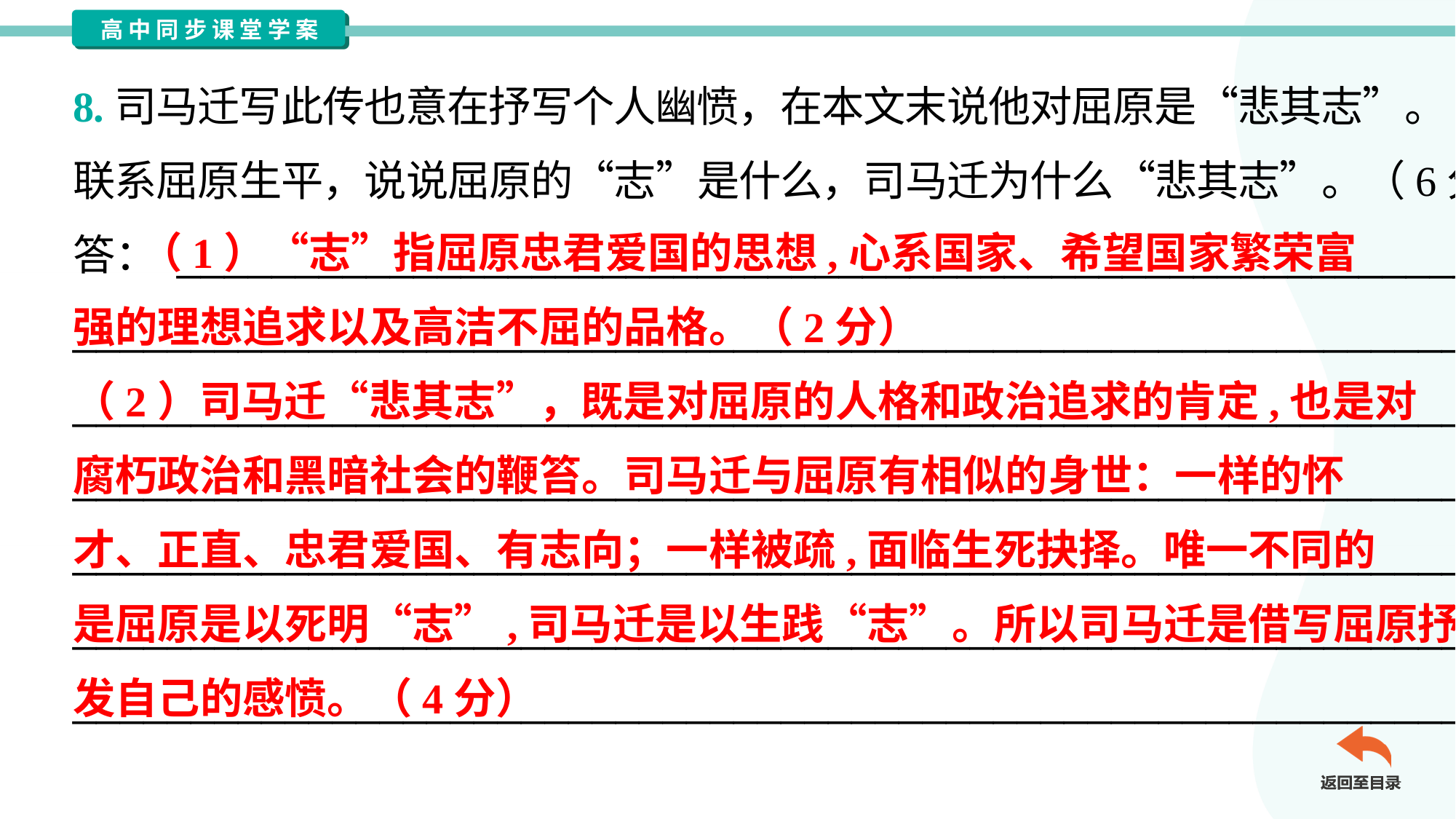

8.司马迁写此传也意在抒写个人幽愤，在本文末说他对屈原是“悲其志”。
联系屈原生平，说说屈原的“志”是什么，司马迁为什么“悲其志”。（6分）
答： ________________________________________________________
_____________________________________________________________
_____________________________________________________________
_____________________________________________________________
_____________________________________________________________
_____________________________________________________________
_____________________________________________________________
      （1）“志”指屈原忠君爱国的思想,心系国家、希望国家繁荣富
强的理想追求以及高洁不屈的品格。（2分）
（2）司马迁“悲其志”，既是对屈原的人格和政治追求的肯定,也是对
腐朽政治和黑暗社会的鞭笞。司马迁与屈原有相似的身世：一样的怀
才、正直、忠君爱国、有志向；一样被疏,面临生死抉择。唯一不同的
是屈原是以死明“志”,司马迁是以生践“志”。所以司马迁是借写屈原抒
发自己的感愤。（4分）